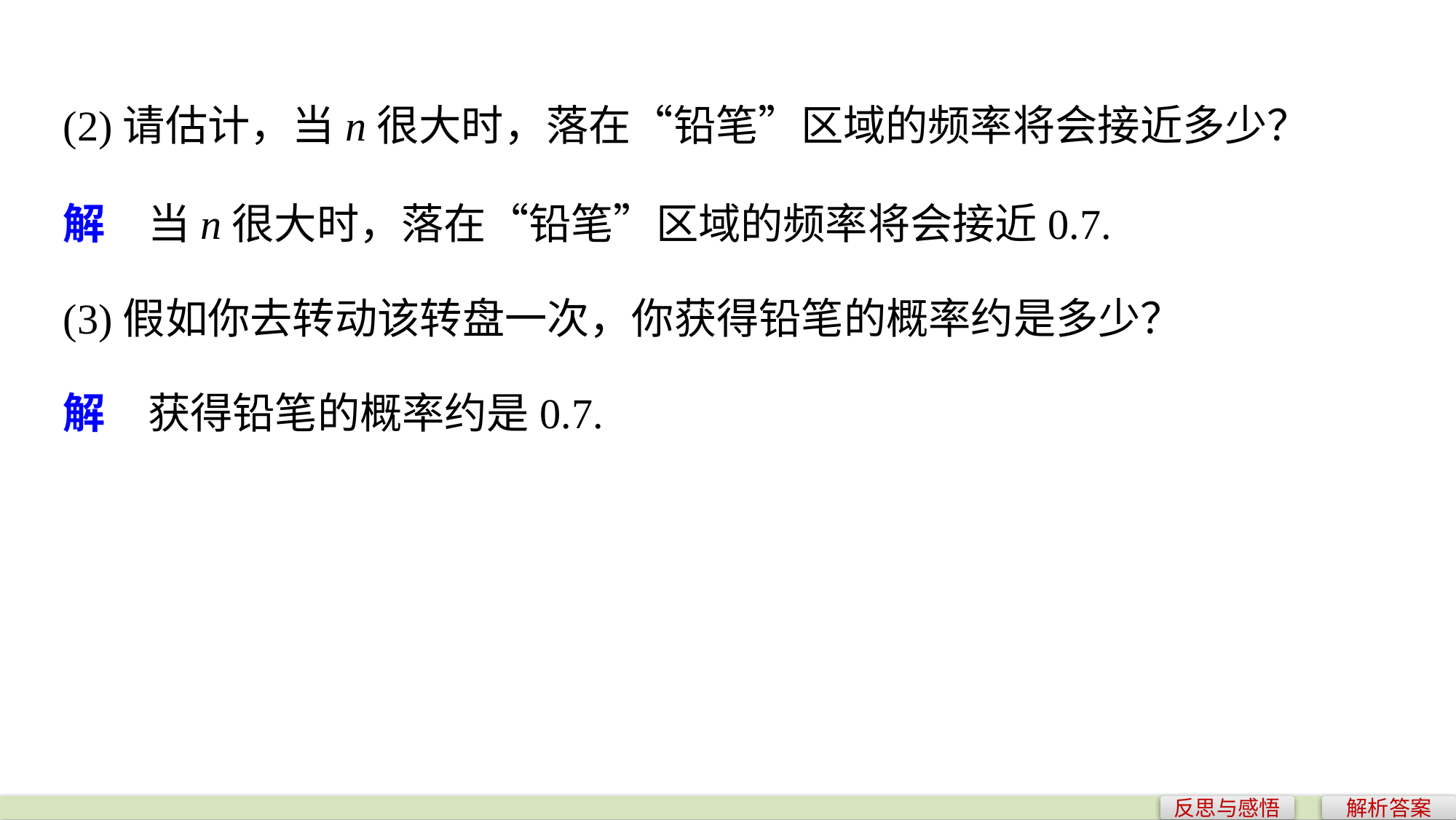

(2)请估计，当n很大时，落在“铅笔”区域的频率将会接近多少？
解　当n很大时，落在“铅笔”区域的频率将会接近0.7.
(3)假如你去转动该转盘一次，你获得铅笔的概率约是多少？
解　获得铅笔的概率约是0.7.
反思与感悟
解析答案